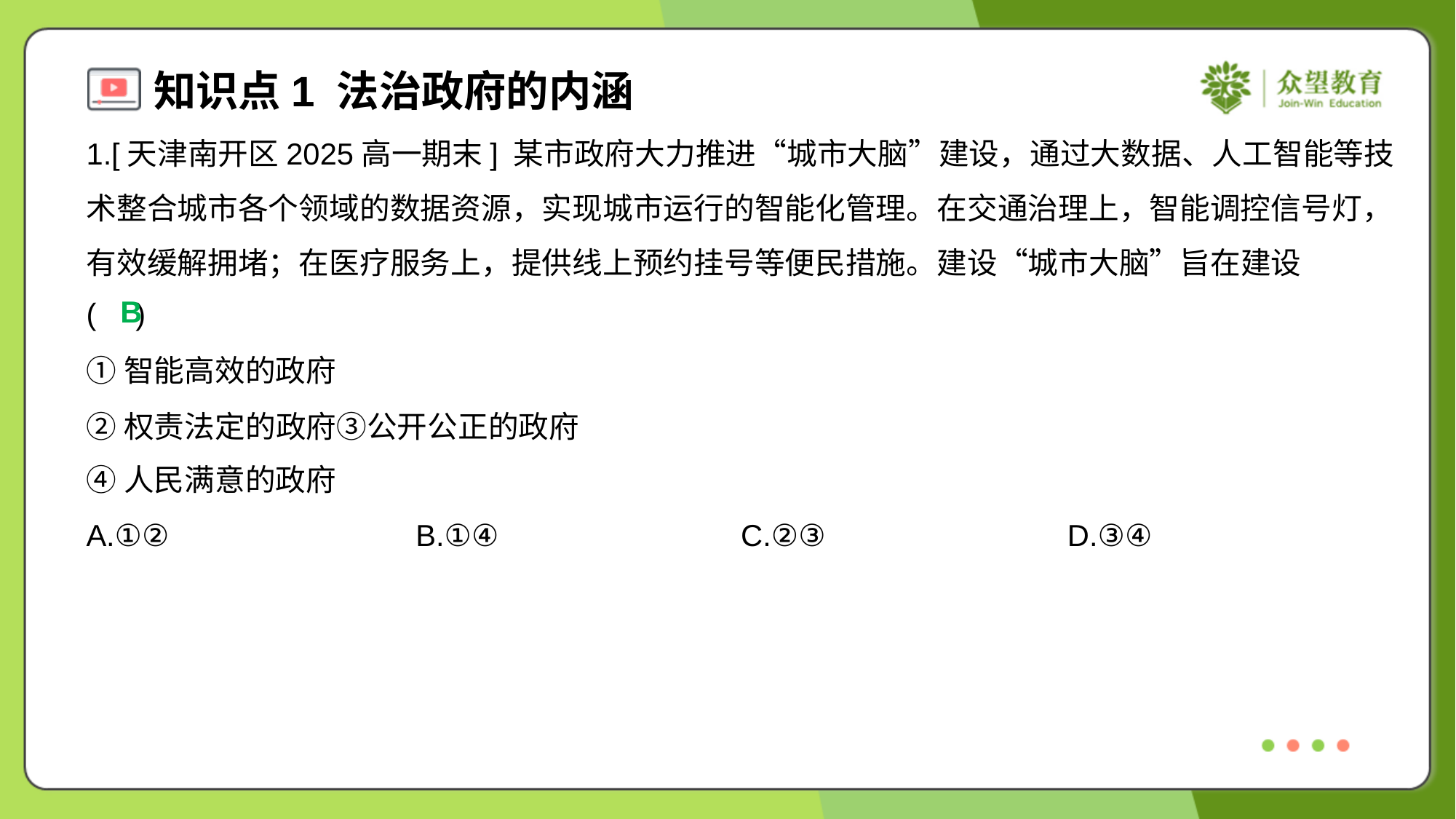

1.[天津南开区2025高一期末] 某市政府大力推进“城市大脑”建设，通过大数据、人工智能等技
术整合城市各个领域的数据资源，实现城市运行的智能化管理。在交通治理上，智能调控信号灯，
有效缓解拥堵；在医疗服务上，提供线上预约挂号等便民措施。建设“城市大脑”旨在建设
(     )
B
①智能高效的政府
②权责法定的政府③公开公正的政府
④人民满意的政府
A.①②	B.①④	C.②③	D.③④